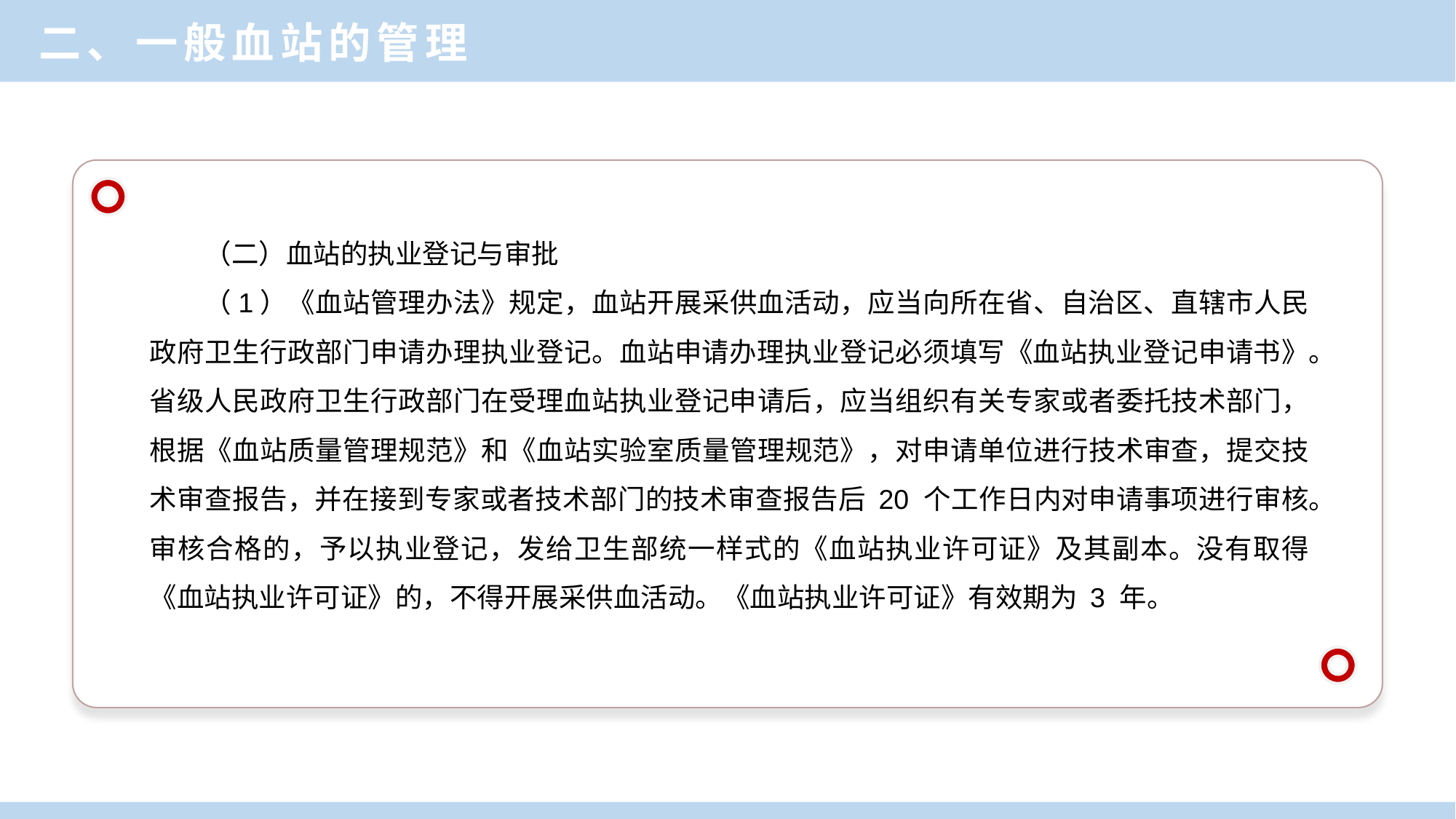

二、一般血站的管理

（二）血站的执业登记与审批
（1）《血站管理办法》规定，血站开展采供血活动，应当向所在省、自治区、直辖市人民政府卫生行政部门申请办理执业登记。血站申请办理执业登记必须填写《血站执业登记申请书》。省级人民政府卫生行政部门在受理血站执业登记申请后，应当组织有关专家或者委托技术部门，根据《血站质量管理规范》和《血站实验室质量管理规范》，对申请单位进行技术审查，提交技术审查报告，并在接到专家或者技术部门的技术审查报告后 20 个工作日内对申请事项进行审核。审核合格的，予以执业登记，发给卫生部统一样式的《血站执业许可证》及其副本。没有取得《血站执业许可证》的，不得开展采供血活动。《血站执业许可证》有效期为 3 年。